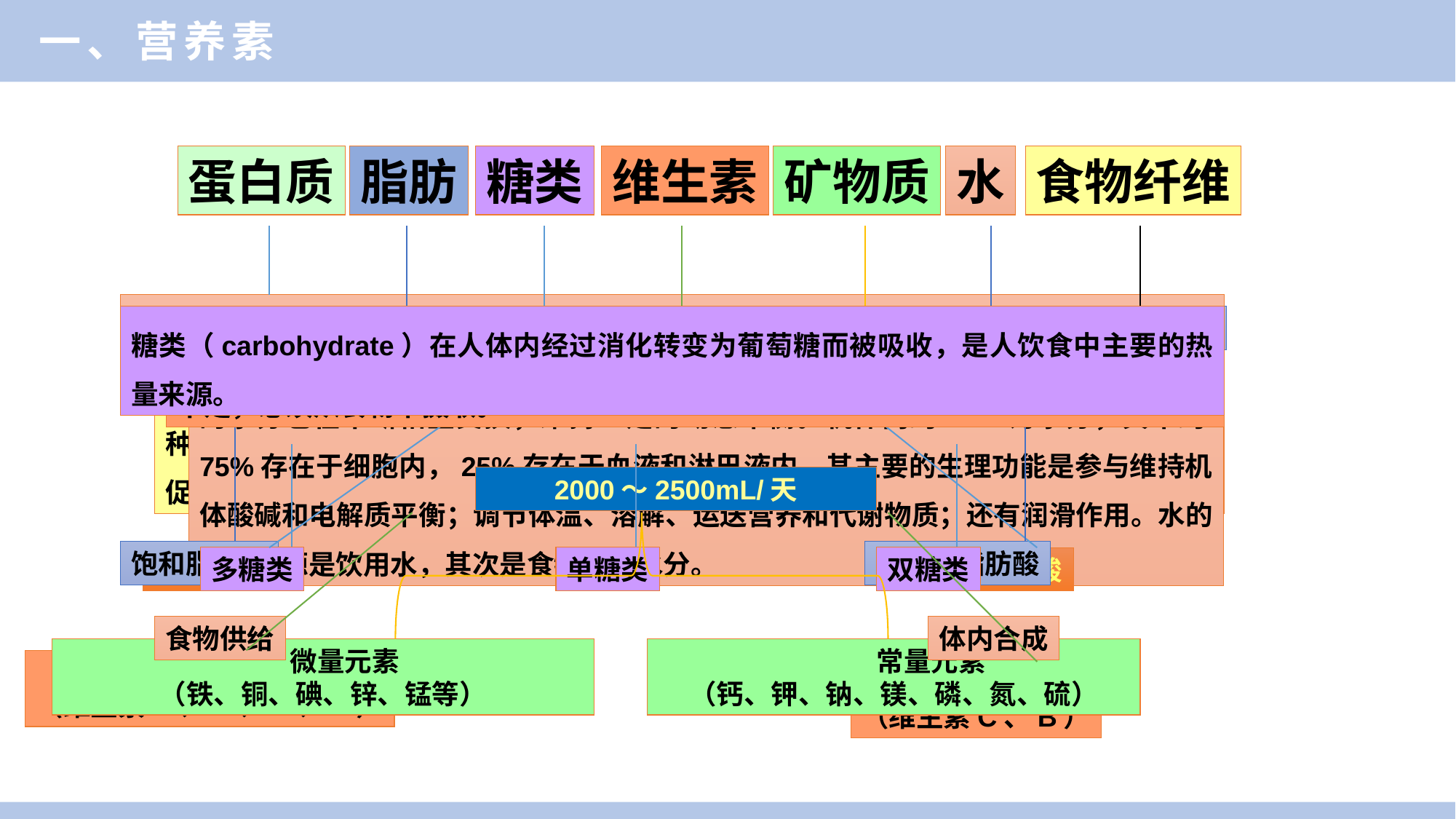

一、营养素
蛋白质
脂肪
糖类
维生素
矿物质
水
食物纤维
细胞组成中含量最丰富、功能最多的高分子物质，在生命活动过程中发挥着重要作用。构成蛋白质的基本单位是氨基酸，依据氨基酸是否在体内合成分为两大类：
脂肪（fat）又名三酰甘油（甘油三酯）、中性脂肪和真脂。构成脂肪的基本物质是脂肪酸
糖类（carbohydrate）在人体内经过消化转变为葡萄糖而被吸收，是人饮食中主要的热量来源。
食物纤维（dietary fiber）通常是指食物在人体内不能被机体利用的多糖，其主要成分为植物的细胞壁，还包括非多糖的木质素。食物纤维大多来源于麦麸、大麦米、玉米面、种子的外皮和植物的茎、叶等。主要生理功能是降低血浆胆固醇；降低血糖和胰岛素；促进肠道蠕动，可润肠通便。一般成人12～24g/天，习惯性便秘者可适当增加。
矿物质（mineral）是一种无机元素，这些无机元素构成人体组织和维持正常生理功能，约占人体重量的5%。
维生素（vitamin）是人体代谢中不可缺的有机化合物，大部分体内不能合成或合成量不足，必须从食物中摄取。
水（water）对人的生命甚为重要，人体内每日除与外界交换水分外，体内部分体液的水分也在不断相互交换，维持一定的动态平衡。机体内约60%为水分，其中约75%存在于细胞内，25%存在于血液和淋巴液内。其主要的生理功能是参与维持机体酸碱和电解质平衡；调节体温、溶解、运送营养和代谢物质；还有润滑作用。水的主要来源是饮用水，其次是食物所含水分。

2000～2500mL/天
饱和脂肪酸
不饱和脂肪酸
多糖类
单糖类
双糖类
必需氨基酸
非必需氨基酸
食物供给
体内合成
      微量元素
（铁、铜、碘、锌、锰等）
           常量元素
（钙、钾、钠、镁、磷、氮、硫）
    脂溶性维生素
（维生素A、D、E、K）
 水溶性维生素
（维生素C、B）